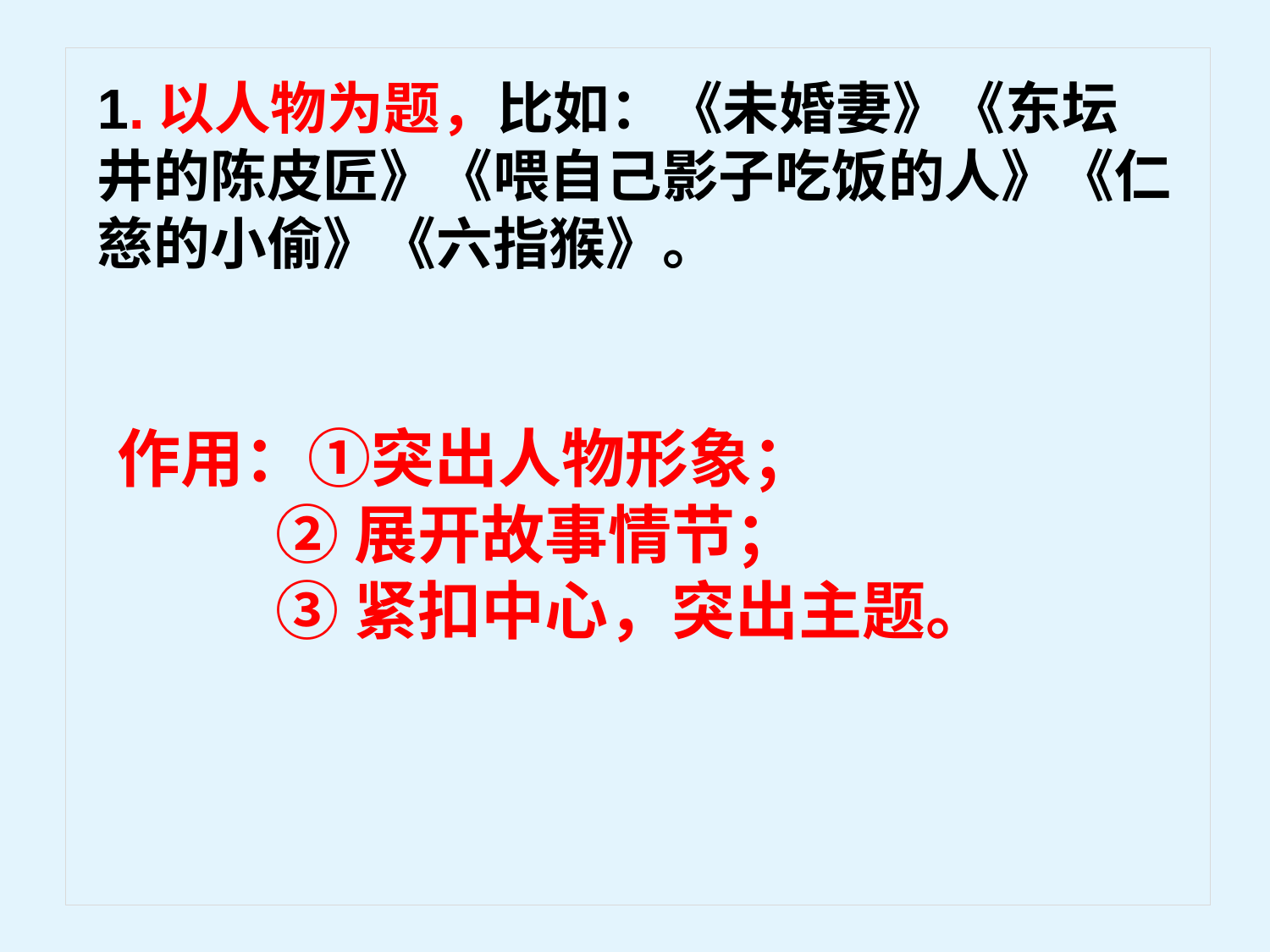

1.以人物为题，比如：《未婚妻》《东坛井的陈皮匠》《喂自己影子吃饭的人》《仁慈的小偷》《六指猴》。
作用：①突出人物形象；
           ②展开故事情节；
           ③紧扣中心，突出主题。